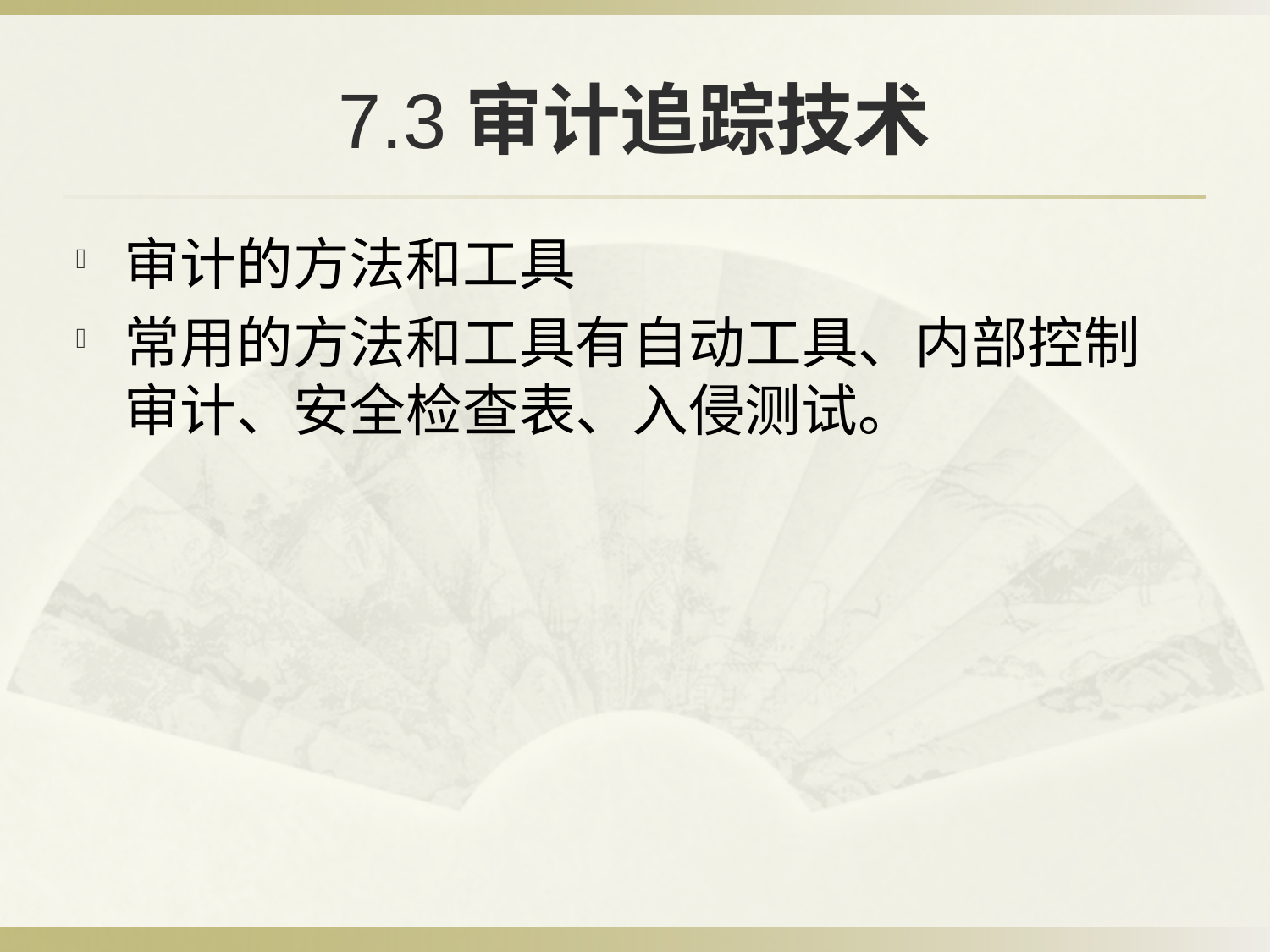

# 7.3审计追踪技术
审计的方法和工具
常用的方法和工具有自动工具、内部控制审计、安全检查表、入侵测试。